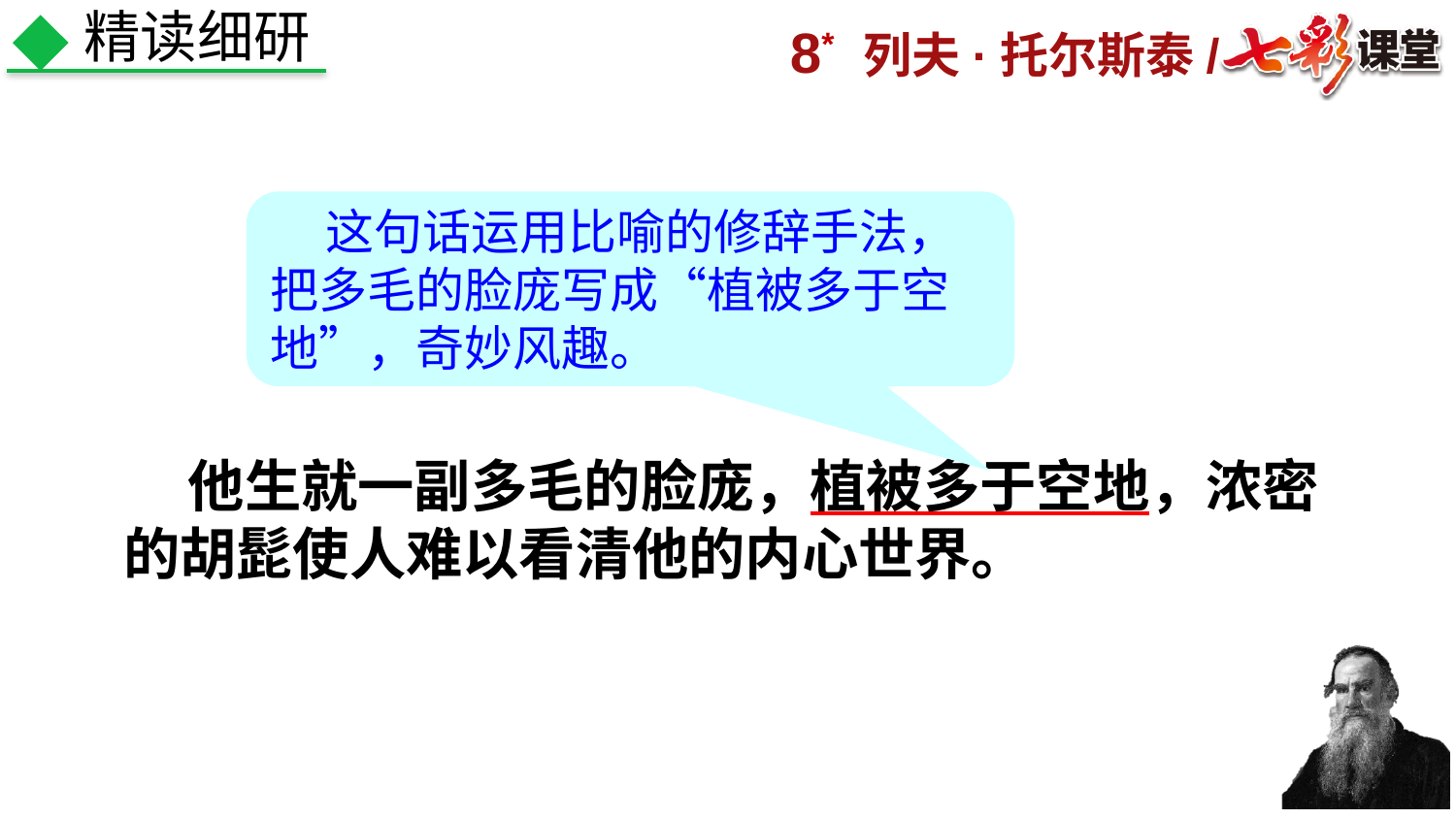

精读细研

    这句话运用比喻的修辞手法，把多毛的脸庞写成“植被多于空地”，奇妙风趣。
    他生就一副多毛的脸庞，植被多于空地，浓密的胡髭使人难以看清他的内心世界。